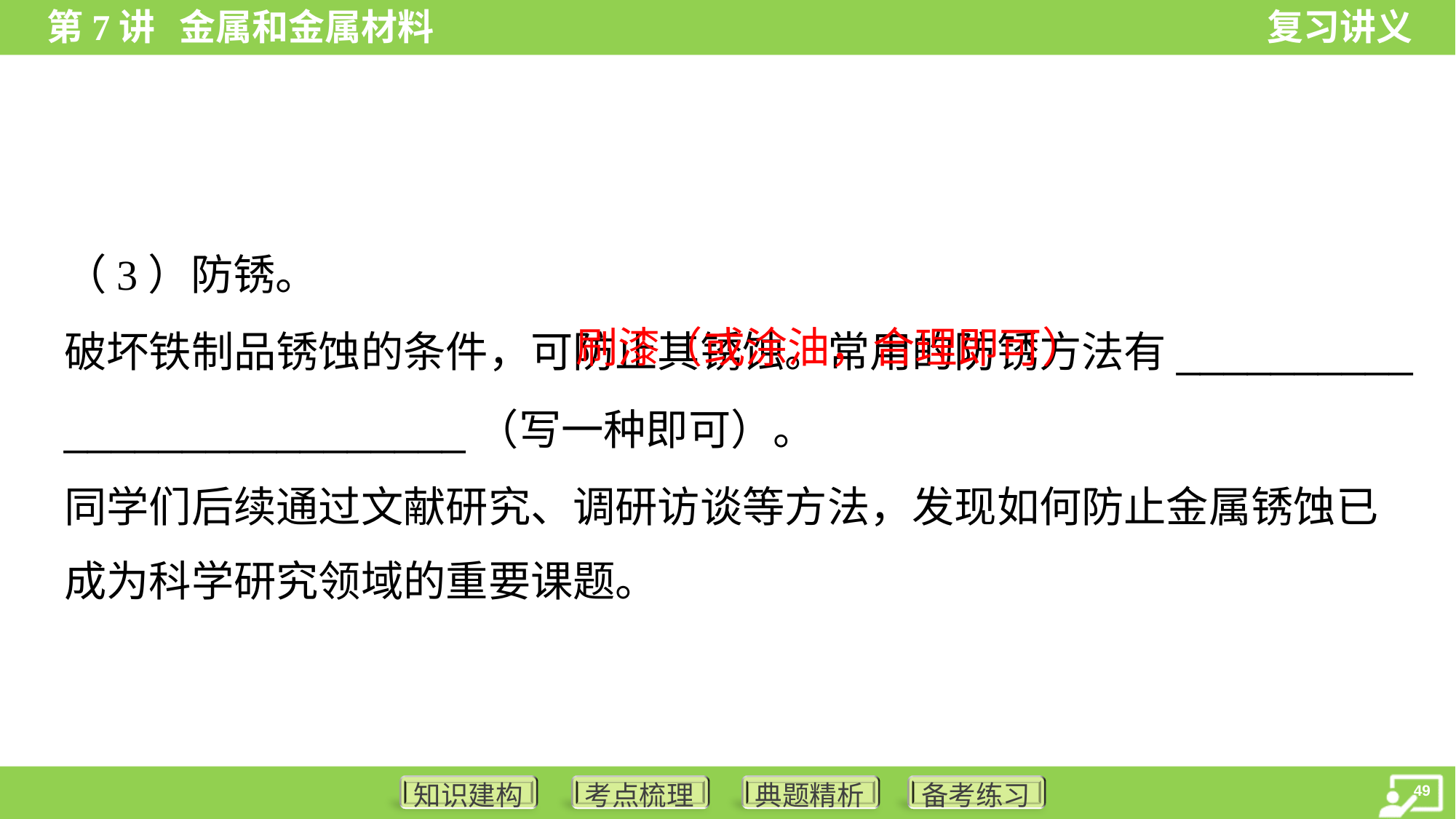

（3）防锈。
破坏铁制品锈蚀的条件，可防止其锈蚀。常用的防锈方法有__________
_________________（写一种即可）。
同学们后续通过文献研究、调研访谈等方法，发现如何防止金属锈蚀已
成为科学研究领域的重要课题。
                                                     刷漆（或涂油，合理即可）